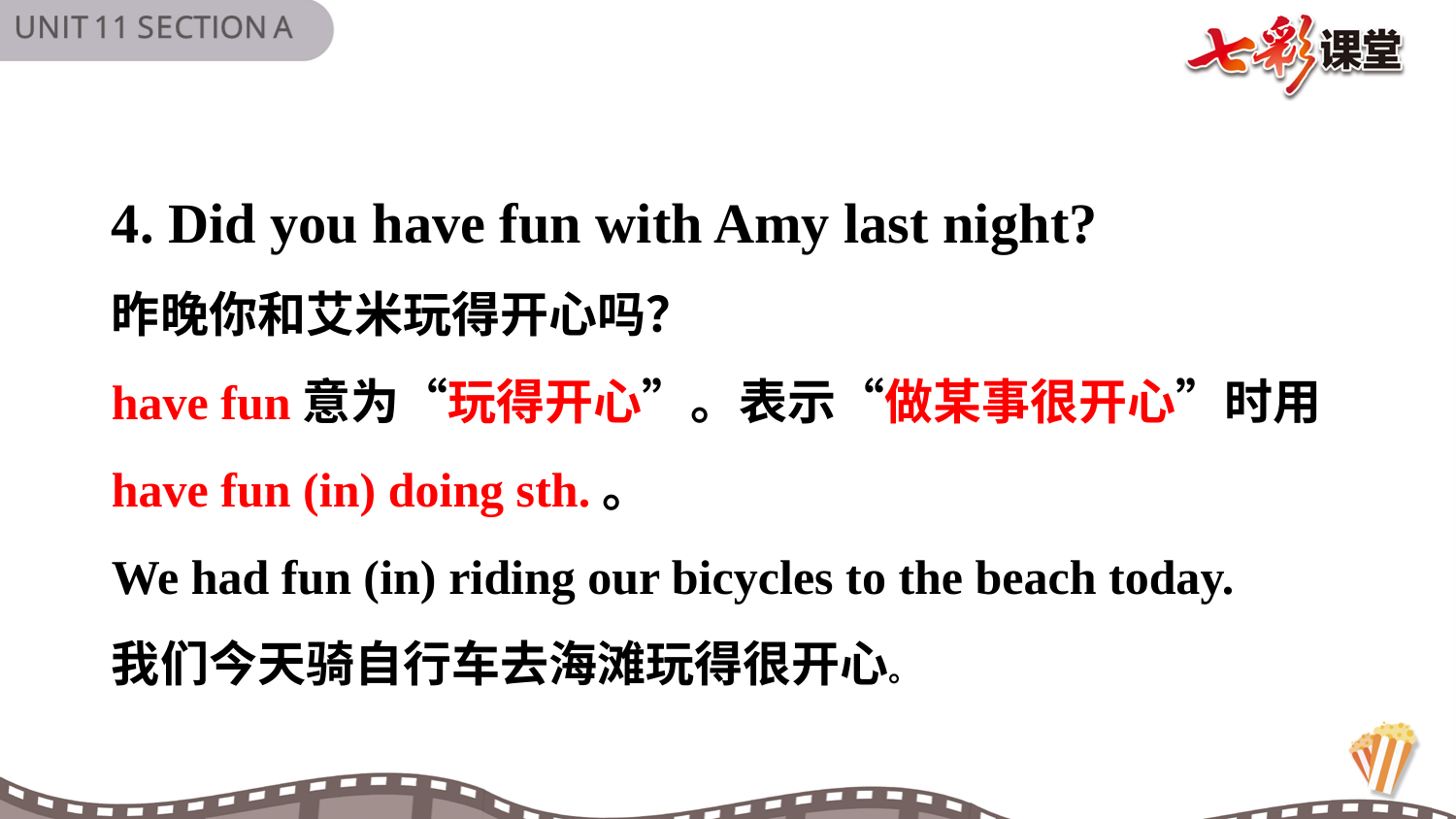

4. Did you have fun with Amy last night?
昨晚你和艾米玩得开心吗？
have fun意为“玩得开心”。表示“做某事很开心”时用have fun (in) doing sth.。
We had fun (in) riding our bicycles to the beach today.
我们今天骑自行车去海滩玩得很开心。